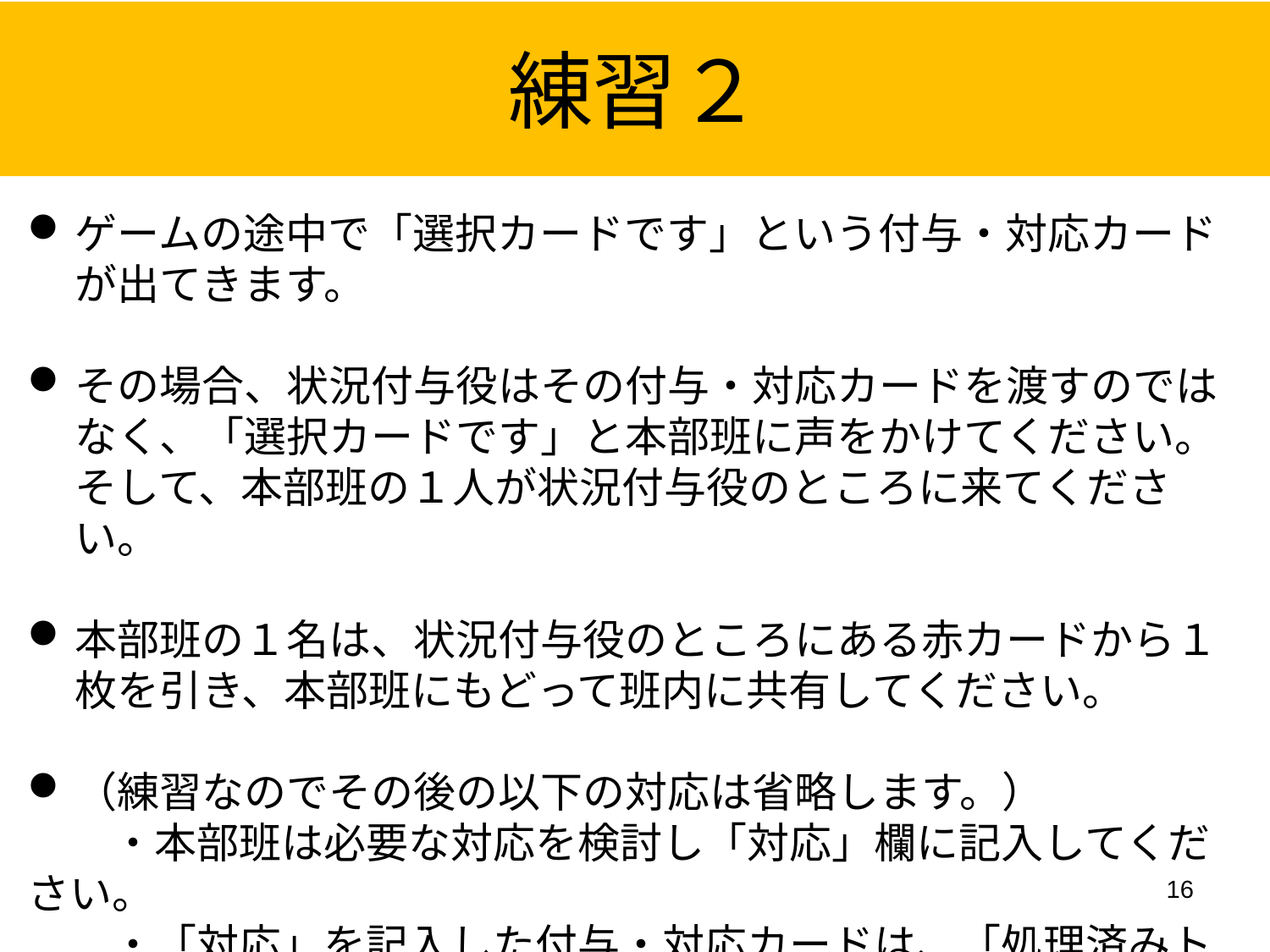

練習２
ゲームの途中で「選択カードです」という付与・対応カードが出てきます。

その場合、状況付与役はその付与・対応カードを渡すのではなく、「選択カードです」と本部班に声をかけてください。そして、本部班の１人が状況付与役のところに来てください。

本部班の１名は、状況付与役のところにある赤カードから１枚を引き、本部班にもどって班内に共有してください。

（練習なのでその後の以下の対応は省略します。）
　　・本部班は必要な対応を検討し「対応」欄に記入してください。
　　・「対応」を記入した付与・対応カードは、「処理済みトレイ」に入
　　　れていってください。
16